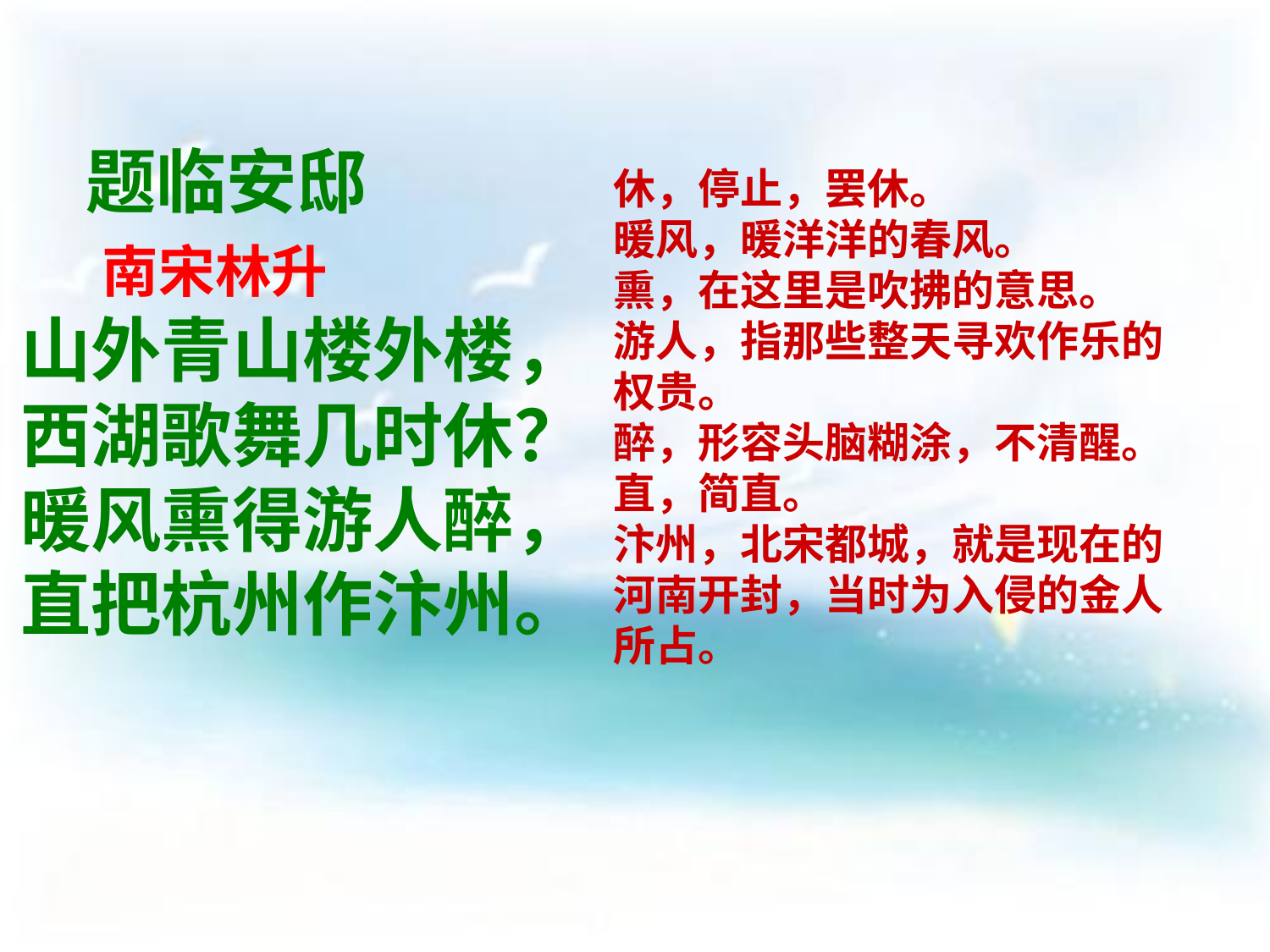

题临安邸
    南宋林升
山外青山楼外楼，
西湖歌舞几时休？
暖风熏得游人醉，
直把杭州作汴州。
休，停止，罢休。
暖风，暖洋洋的春风。
熏，在这里是吹拂的意思。
游人，指那些整天寻欢作乐的
权贵。
醉，形容头脑糊涂，不清醒。
直，简直。
汴州，北宋都城，就是现在的
河南开封，当时为入侵的金人
所占。